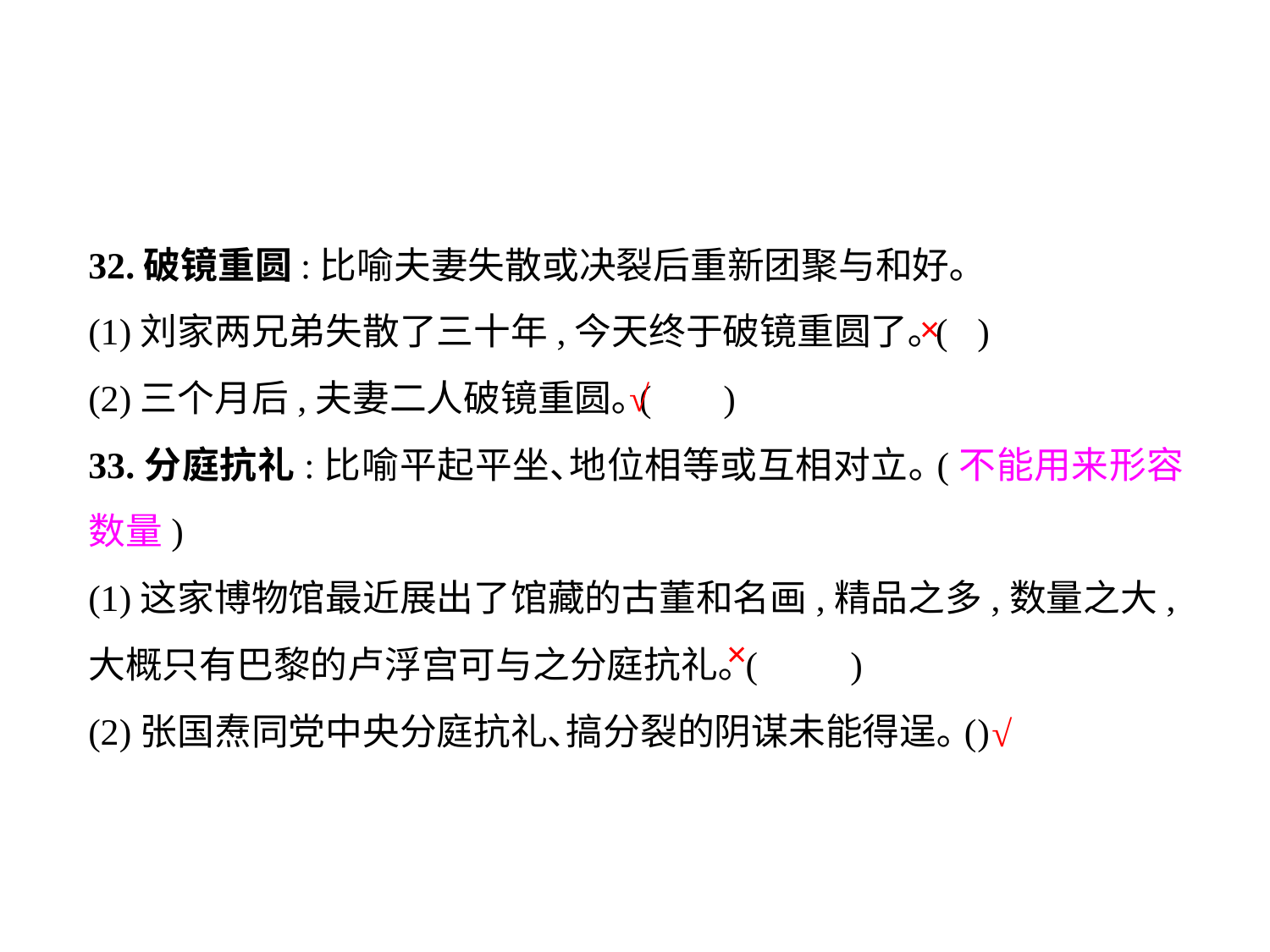

32.破镜重圆:比喻夫妻失散或决裂后重新团聚与和好｡
(1)刘家两兄弟失散了三十年,今天终于破镜重圆了｡(	)
(2)三个月后,夫妻二人破镜重圆｡(	)
33.分庭抗礼:比喻平起平坐､地位相等或互相对立｡(不能用来形容数量)
(1)这家博物馆最近展出了馆藏的古董和名画,精品之多,数量之大,大概只有巴黎的卢浮宫可与之分庭抗礼｡(	)
(2)张国焘同党中央分庭抗礼､搞分裂的阴谋未能得逞｡(	)
×
√
×
√